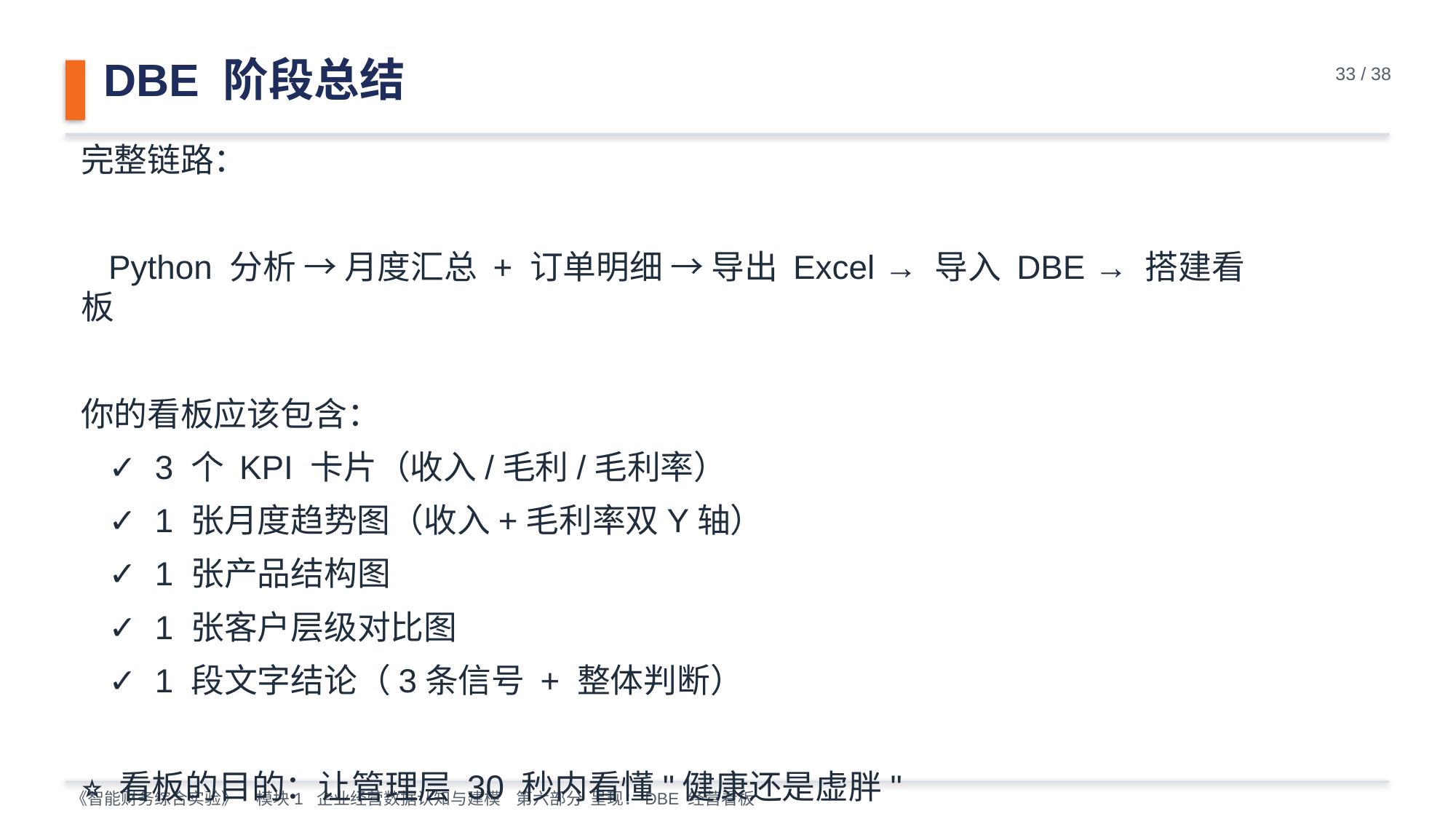

DBE 阶段总结

33 / 38

完整链路：

   Python 分析 → 月度汇总 + 订单明细 → 导出 Excel → 导入 DBE → 搭建看板

你的看板应该包含：
   ✓  3 个 KPI 卡片（收入/毛利/毛利率）
   ✓  1 张月度趋势图（收入+毛利率双Y轴）
   ✓  1 张产品结构图
   ✓  1 张客户层级对比图
   ✓  1 段文字结论（3条信号 + 整体判断）

⭐ 看板的目的：让管理层 30 秒内看懂"健康还是虚胖"

《智能财务综合实验》· 模块1  企业经营数据认知与建模    第六部分  呈现：DBE 经营看板